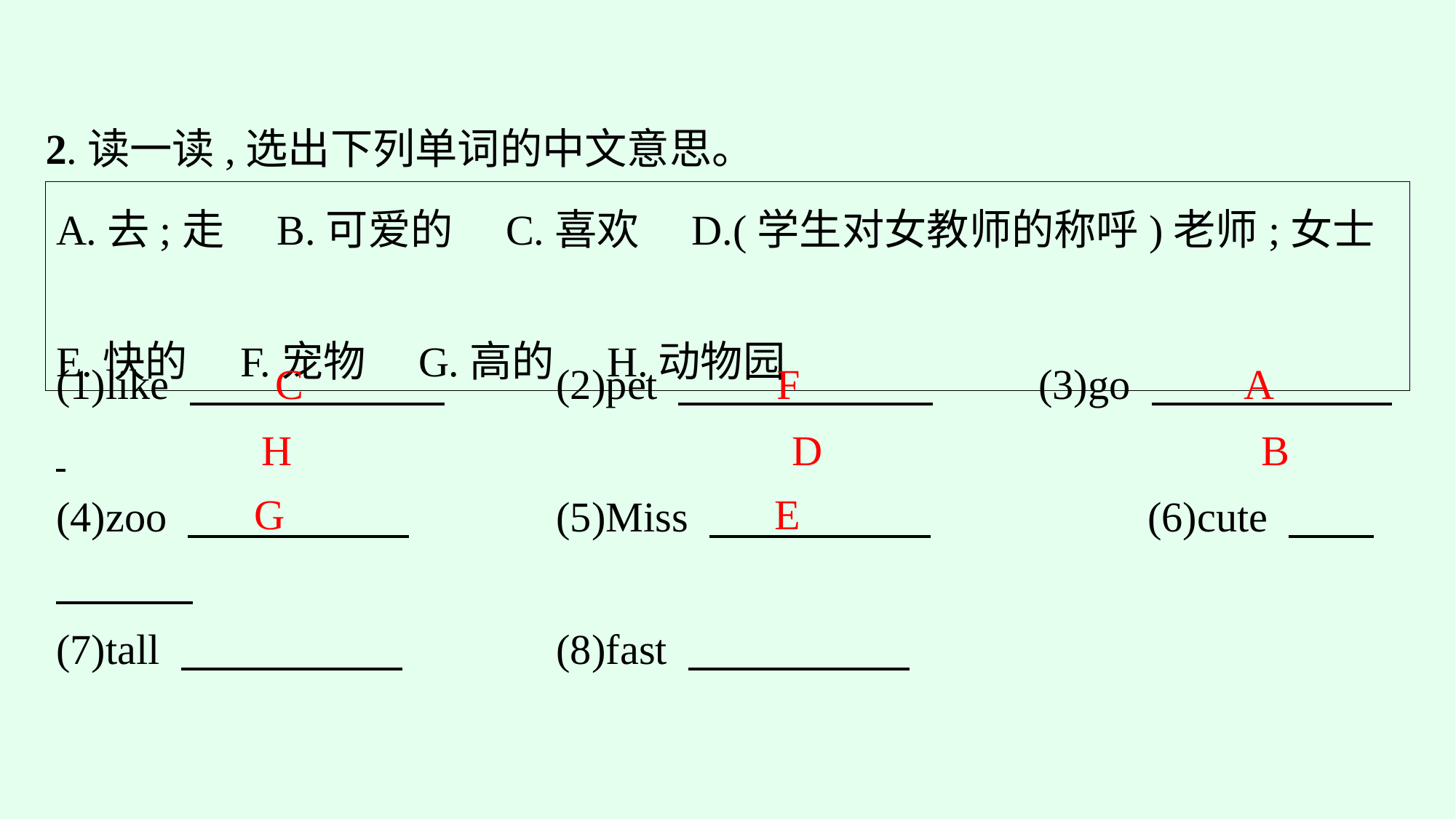

2.读一读,选出下列单词的中文意思。
A.去;走　B.可爱的　C.喜欢　D.(学生对女教师的称呼)老师;女士
E.快的　F.宠物　G.高的　H.动物园
(1)like 　　　　　　　　	(2)pet 　　　　　　　　	(3)go
(4)zoo 　　　　　 		(5)Miss 　　　　　 		(6)cute
(7)tall 　　　　　 		(8)fast
C
F
A
H
D
B
G
E